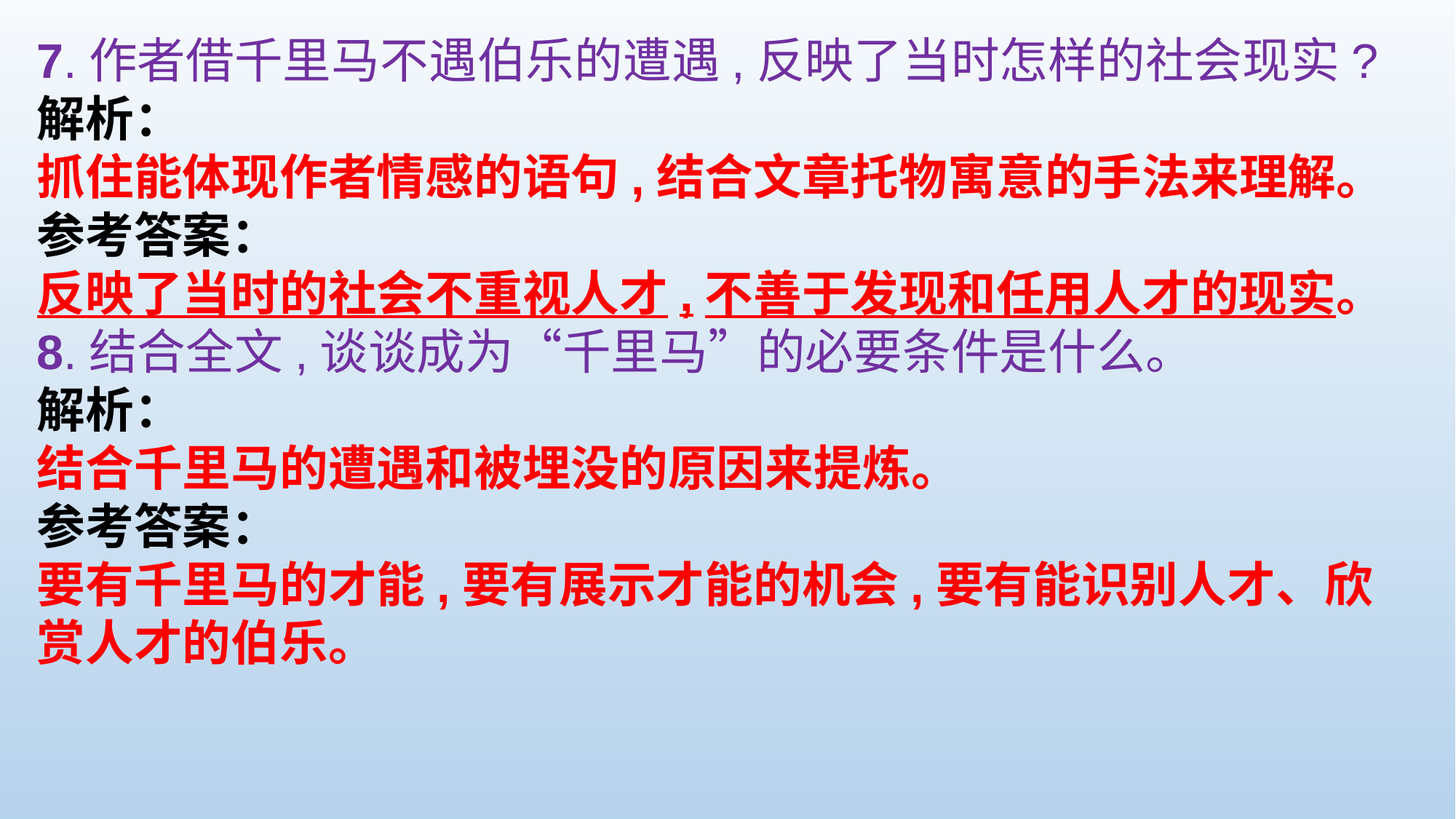

7.作者借千里马不遇伯乐的遭遇,反映了当时怎样的社会现实?
解析：
抓住能体现作者情感的语句,结合文章托物寓意的手法来理解。
参考答案：
反映了当时的社会不重视人才,不善于发现和任用人才的现实。
8.结合全文,谈谈成为“千里马”的必要条件是什么。
解析：
结合千里马的遭遇和被埋没的原因来提炼。
参考答案：
要有千里马的才能,要有展示才能的机会,要有能识别人才、欣赏人才的伯乐。